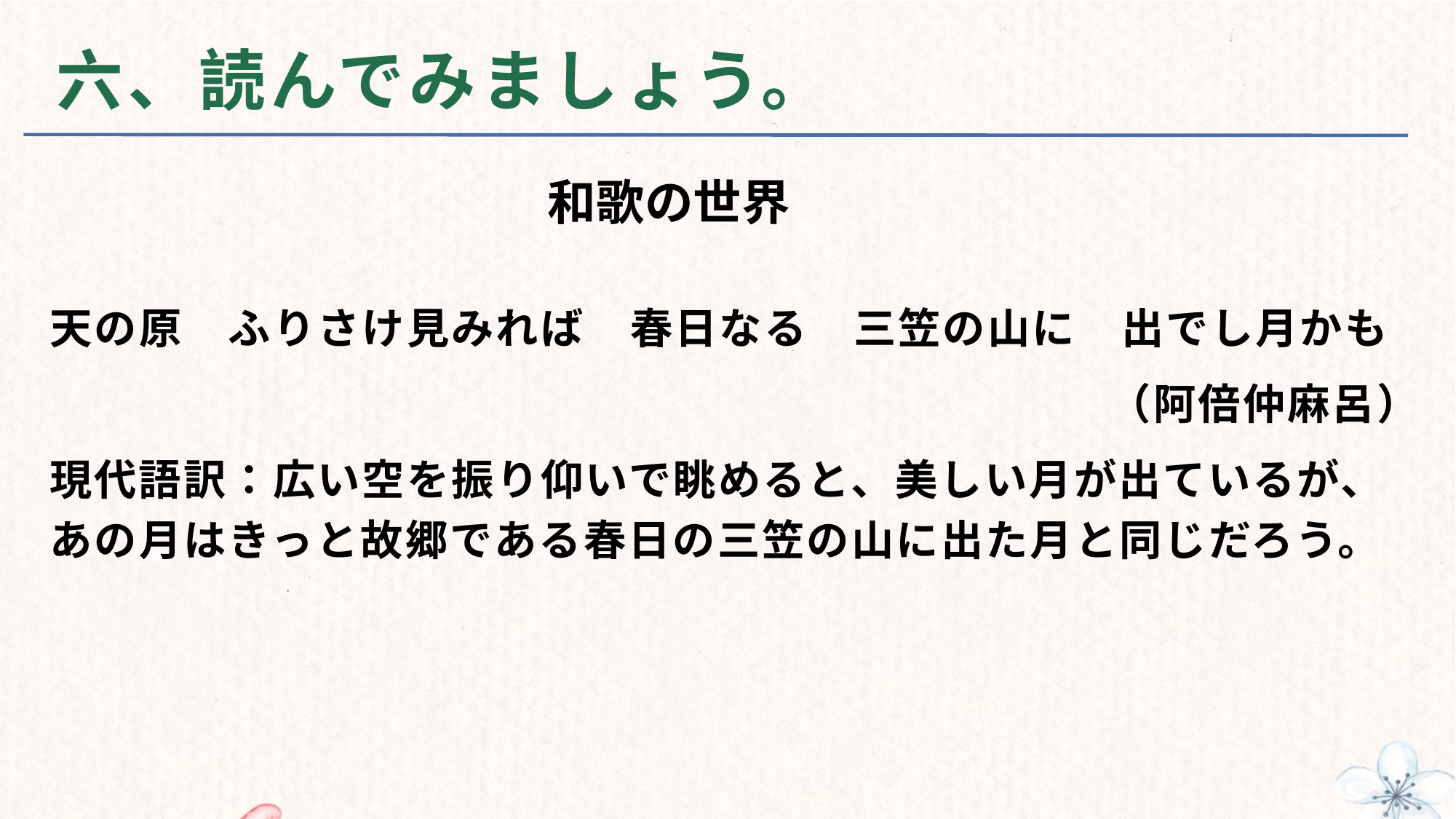

# 六、読んでみましょう。
　　　　　　　　　　　和歌の世界
天の原　ふりさけ見みれば　春日なる　三笠の山に　出でし月かも
（阿倍仲麻呂）
現代語訳：広い空を振り仰いで眺めると、美しい月が出ているが、あの月はきっと故郷である春日の三笠の山に出た月と同じだろう。